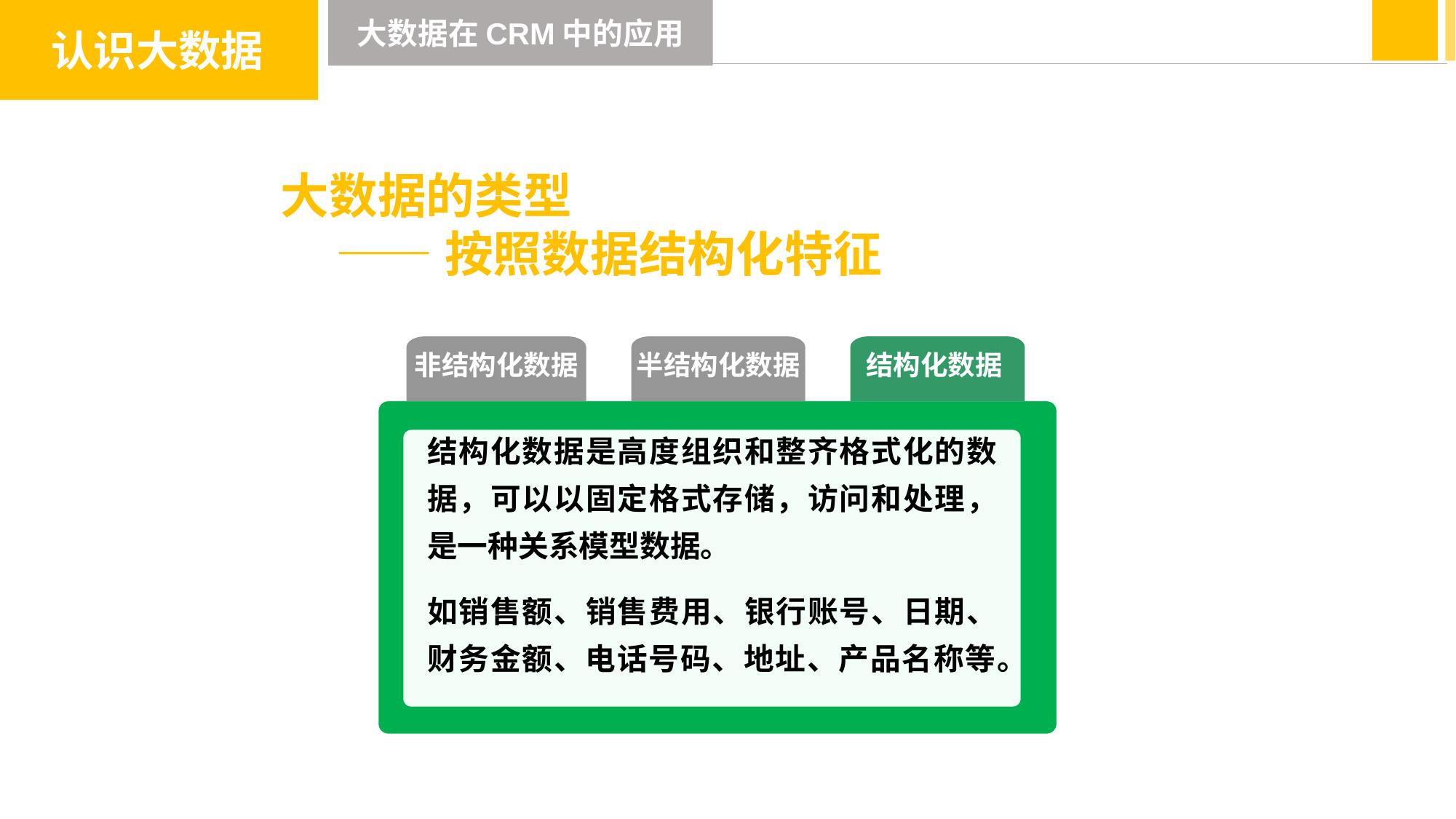

认识大数据
大数据在CRM中的应用

大数据的类型
     ——按照数据结构化特征
非结构化数据
半结构化数据
结构化数据

结构化数据是高度组织和整齐格式化的数据，可以以固定格式存储，访问和处理，是一种关系模型数据。
如销售额、销售费用、银行账号、日期、财务金额、电话号码、地址、产品名称等。